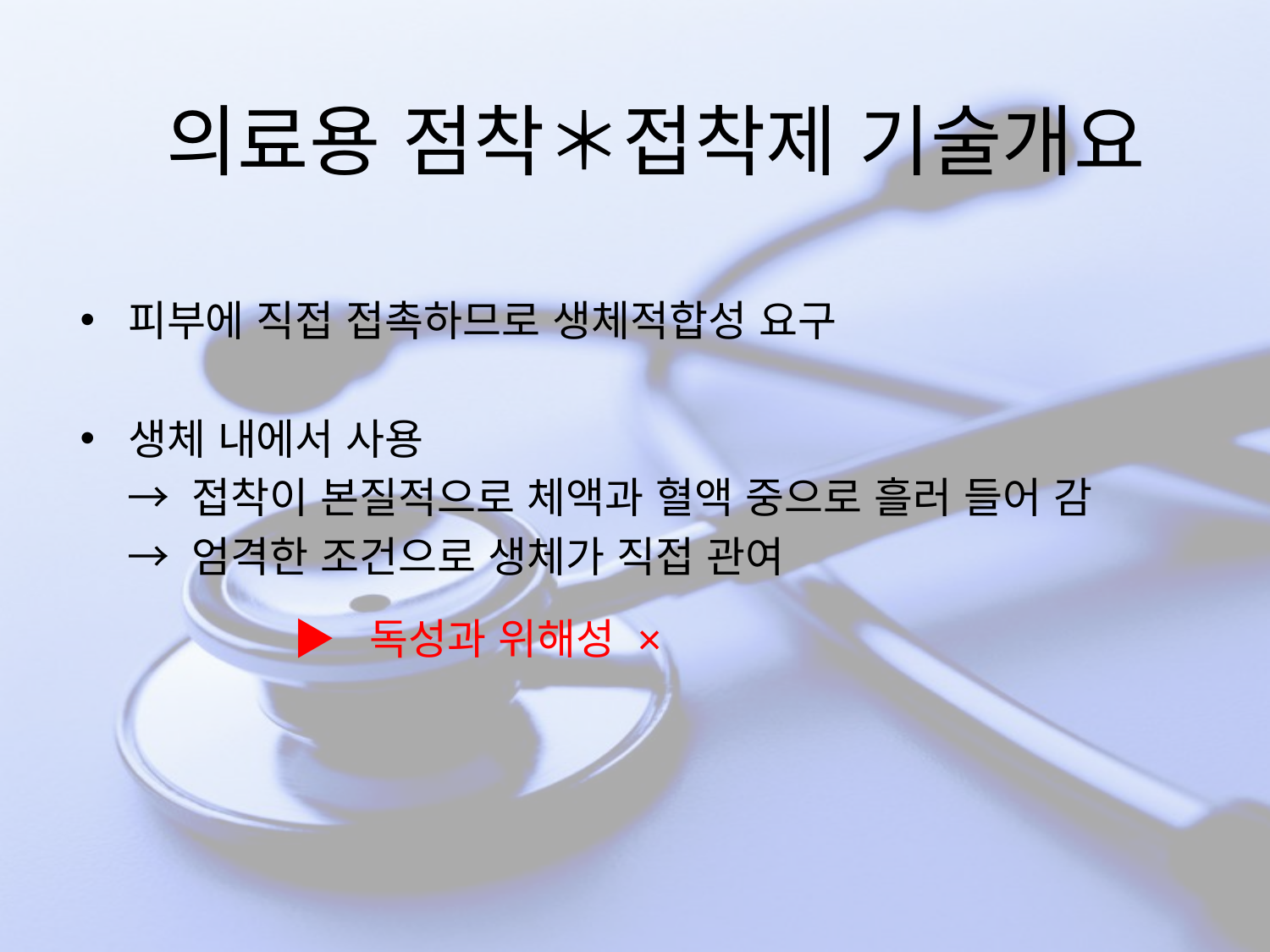

의료용 점착＊접착제 기술개요

피부에 직접 접촉하므로 생체적합성 요구

생체 내에서 사용
    → 접착이 본질적으로 체액과 혈액 중으로 흘러 들어 감
    → 엄격한 조건으로 생체가 직접 관여

                  ▶  독성과 위해성 ×